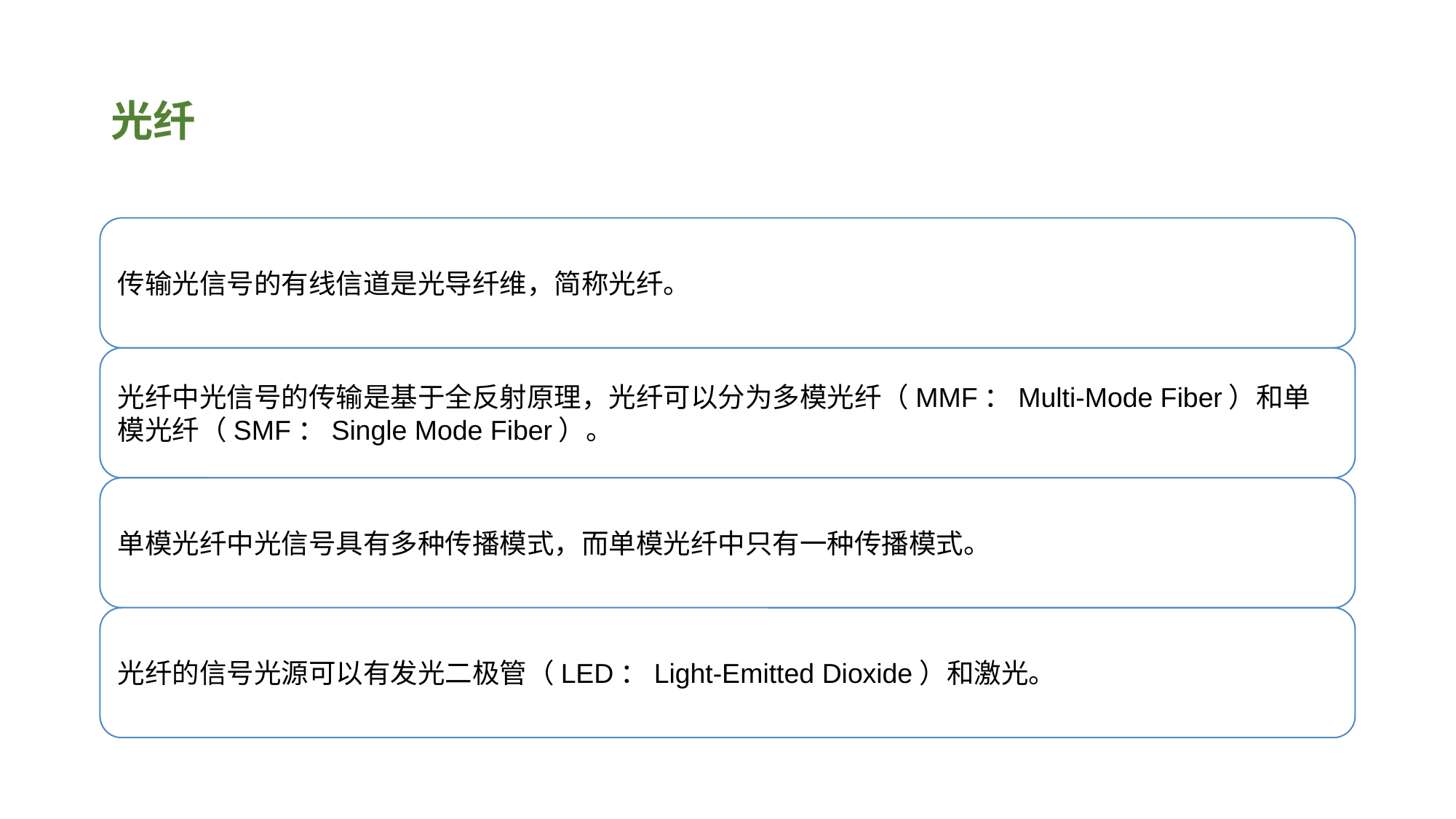

# 光纤
传输光信号的有线信道是光导纤维，简称光纤。
光纤中光信号的传输是基于全反射原理，光纤可以分为多模光纤（MMF：Multi-Mode Fiber）和单模光纤（SMF：Single Mode Fiber）。
单模光纤中光信号具有多种传播模式，而单模光纤中只有一种传播模式。
光纤的信号光源可以有发光二极管（LED：Light-Emitted Dioxide）和激光。